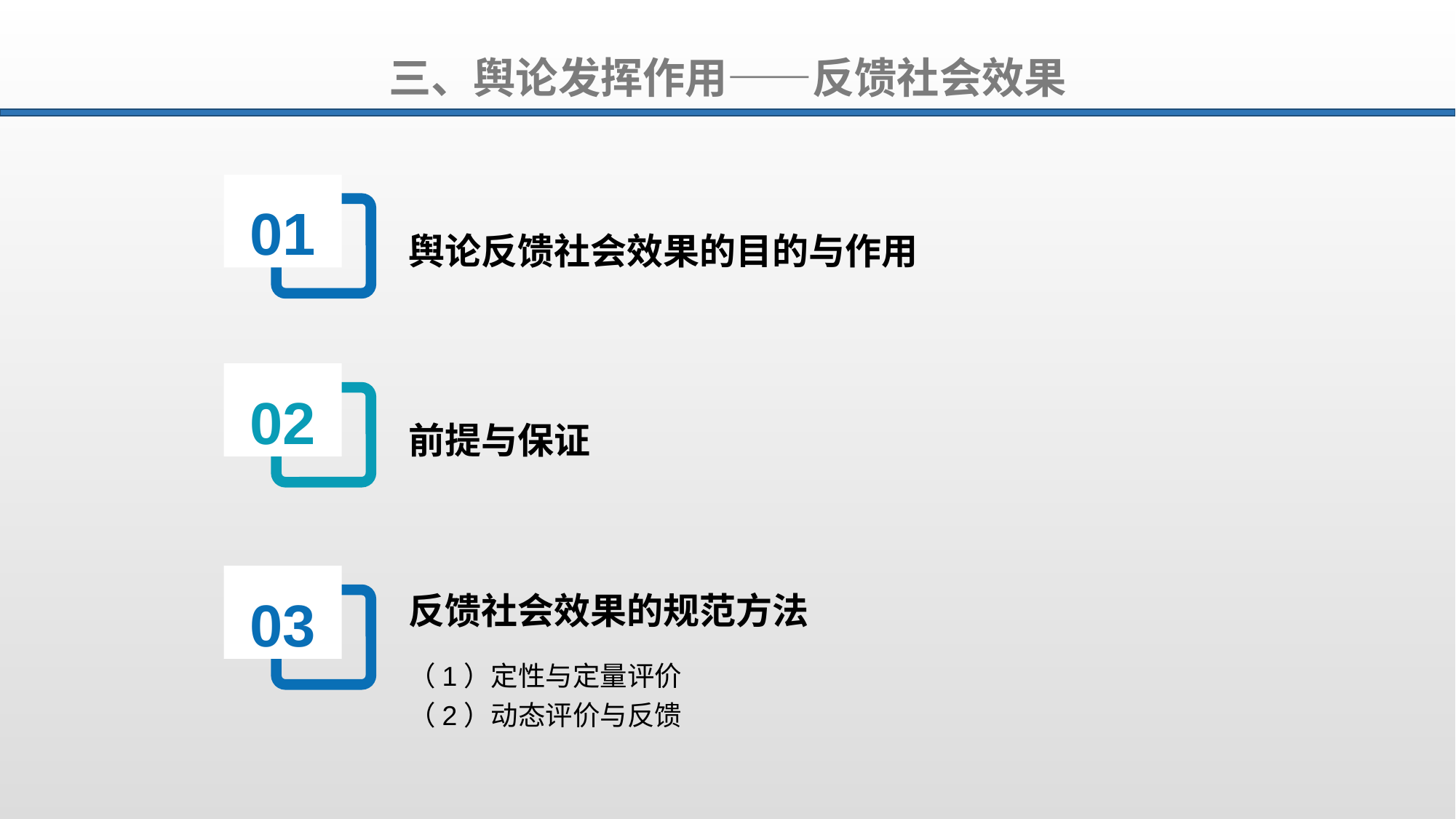

三、舆论发挥作用——反馈社会效果

01

舆论反馈社会效果的目的与作用
02

前提与保证
03
反馈社会效果的规范方法

（1）定性与定量评价
（2）动态评价与反馈